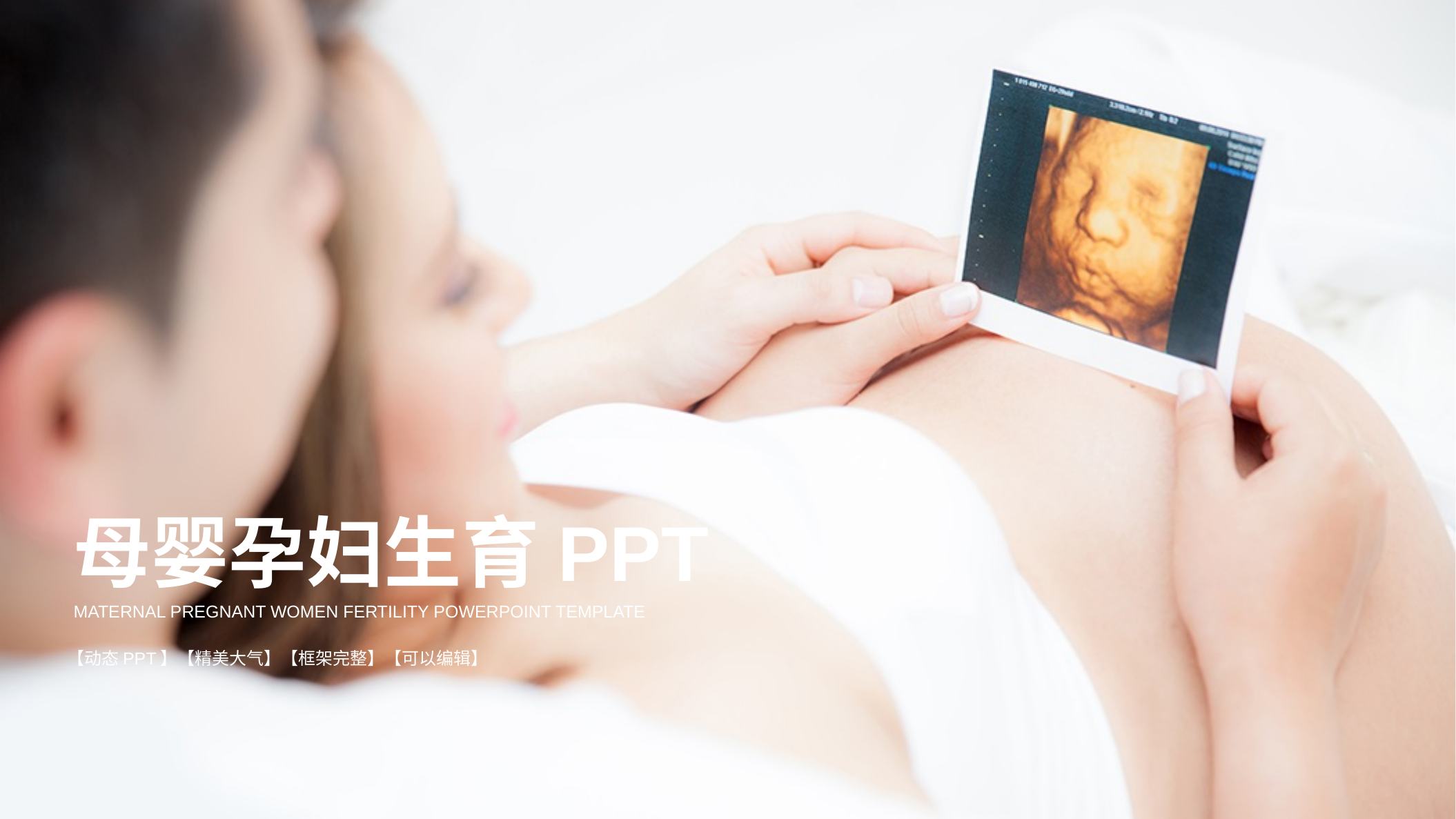

母婴孕妇生育PPT
MATERNAL PREGNANT WOMEN FERTILITY POWERPOINT TEMPLATE
【动态PPT】【精美大气】【框架完整】【可以编辑】